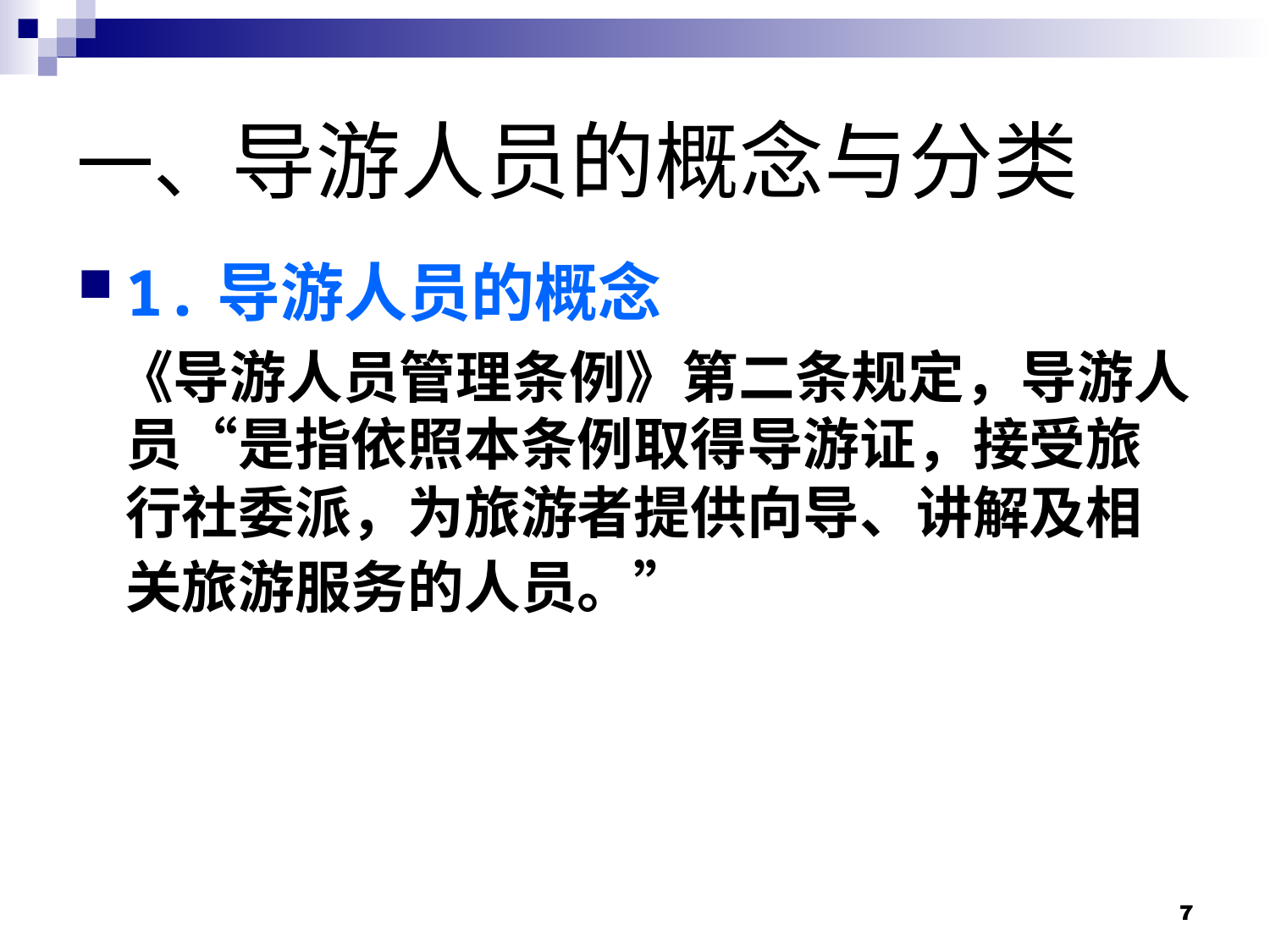

# 一、导游人员的概念与分类
1.导游人员的概念
  《导游人员管理条例》第二条规定，导游人员“是指依照本条例取得导游证，接受旅行社委派，为旅游者提供向导、讲解及相关旅游服务的人员。”
7